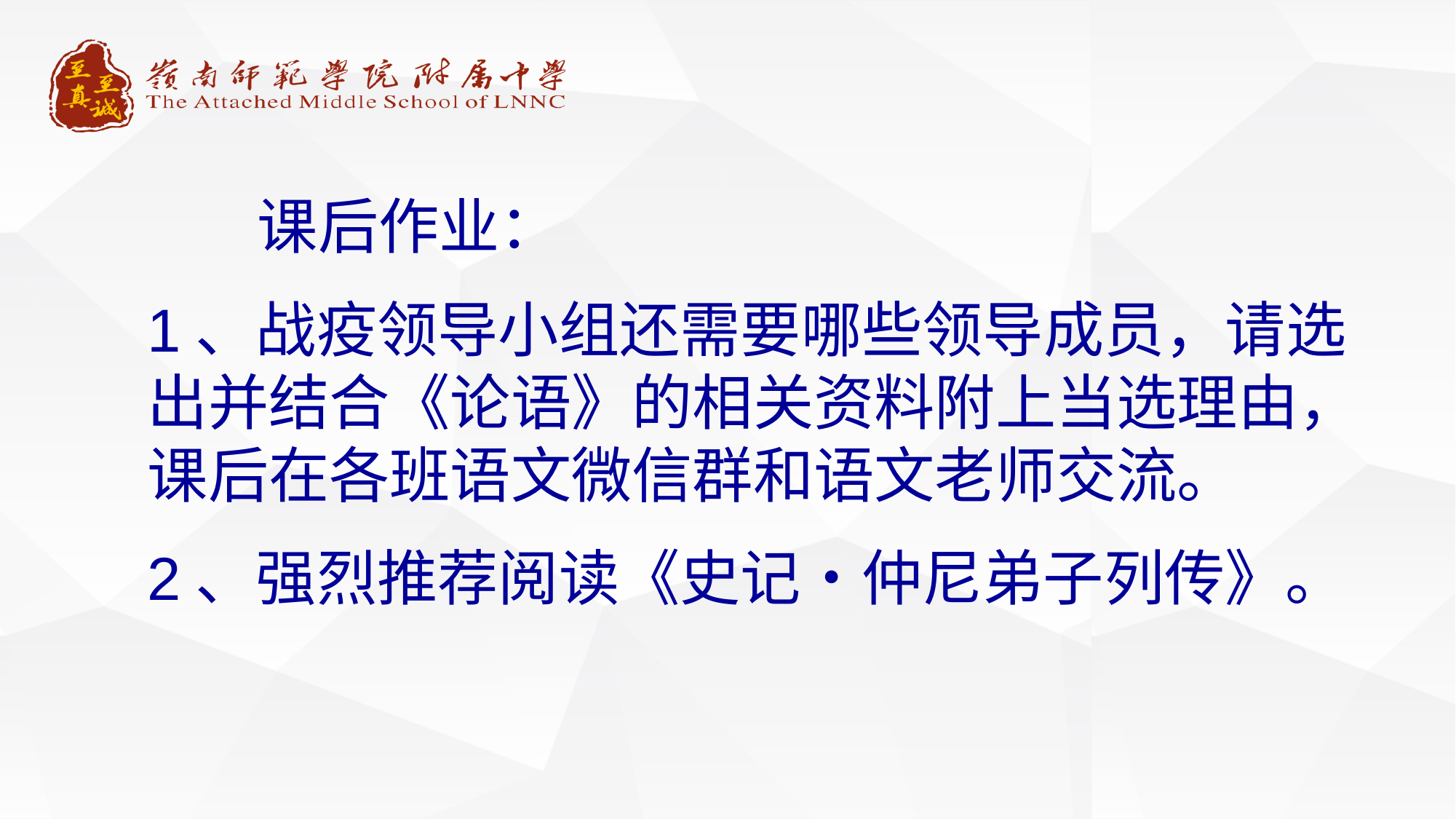

课后作业：
1、战疫领导小组还需要哪些领导成员，请选出并结合《论语》的相关资料附上当选理由，课后在各班语文微信群和语文老师交流。
2、强烈推荐阅读《史记•仲尼弟子列传》。